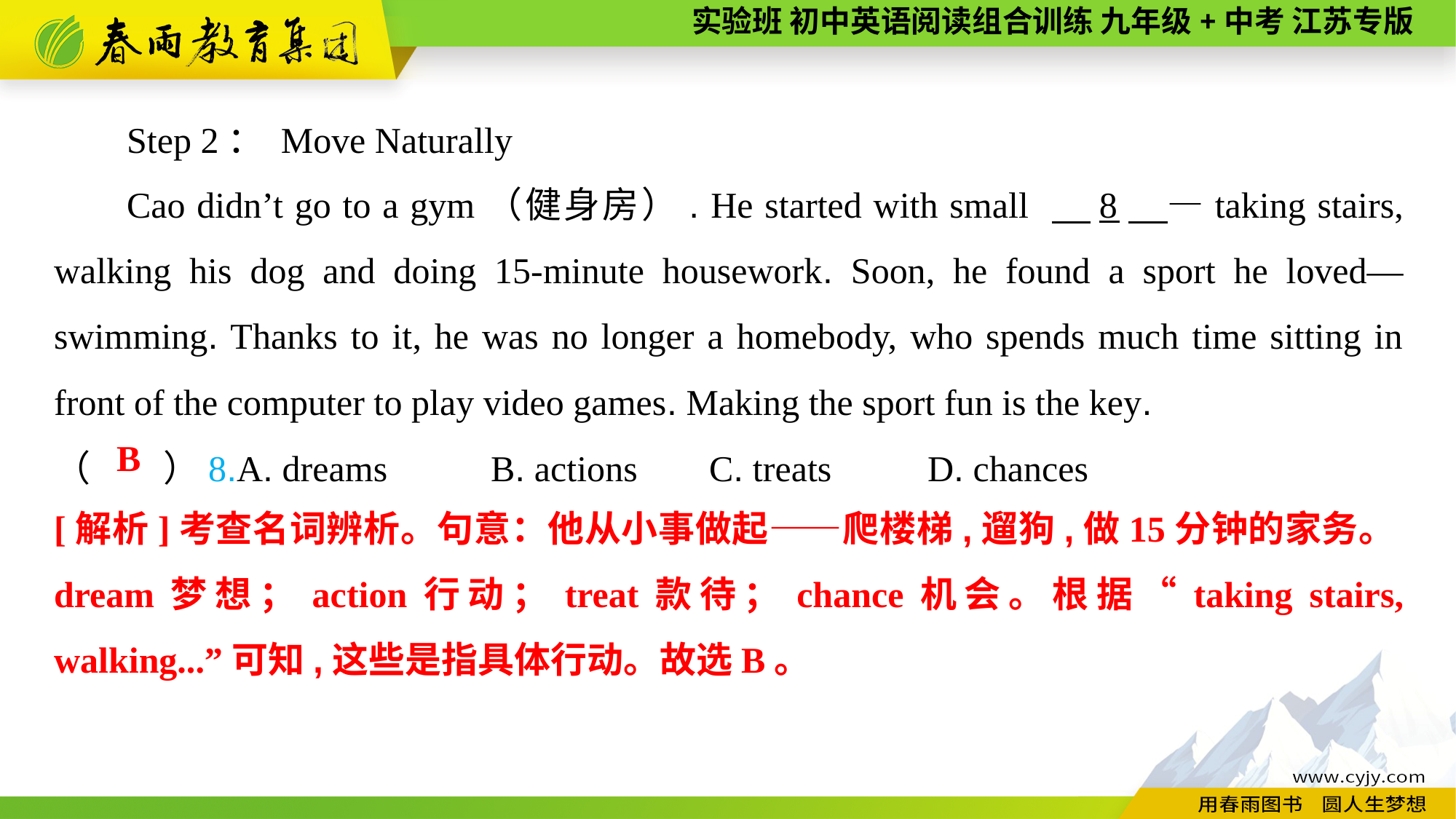

Step 2： Move Naturally
Cao didn’t go to a gym（健身房）. He started with small 　8　—taking stairs, walking his dog and doing 15-minute housework. Soon, he found a sport he loved—swimming. Thanks to it, he was no longer a homebody, who spends much time sitting in front of the computer to play video games. Making the sport fun is the key.
（　　）8.A. dreams	B. actions	C. treats	D. chances
B
[解析]考查名词辨析。句意：他从小事做起——爬楼梯,遛狗,做15分钟的家务。dream梦想；action行动；treat款待；chance机会。根据“taking stairs, walking...”可知,这些是指具体行动。故选B。